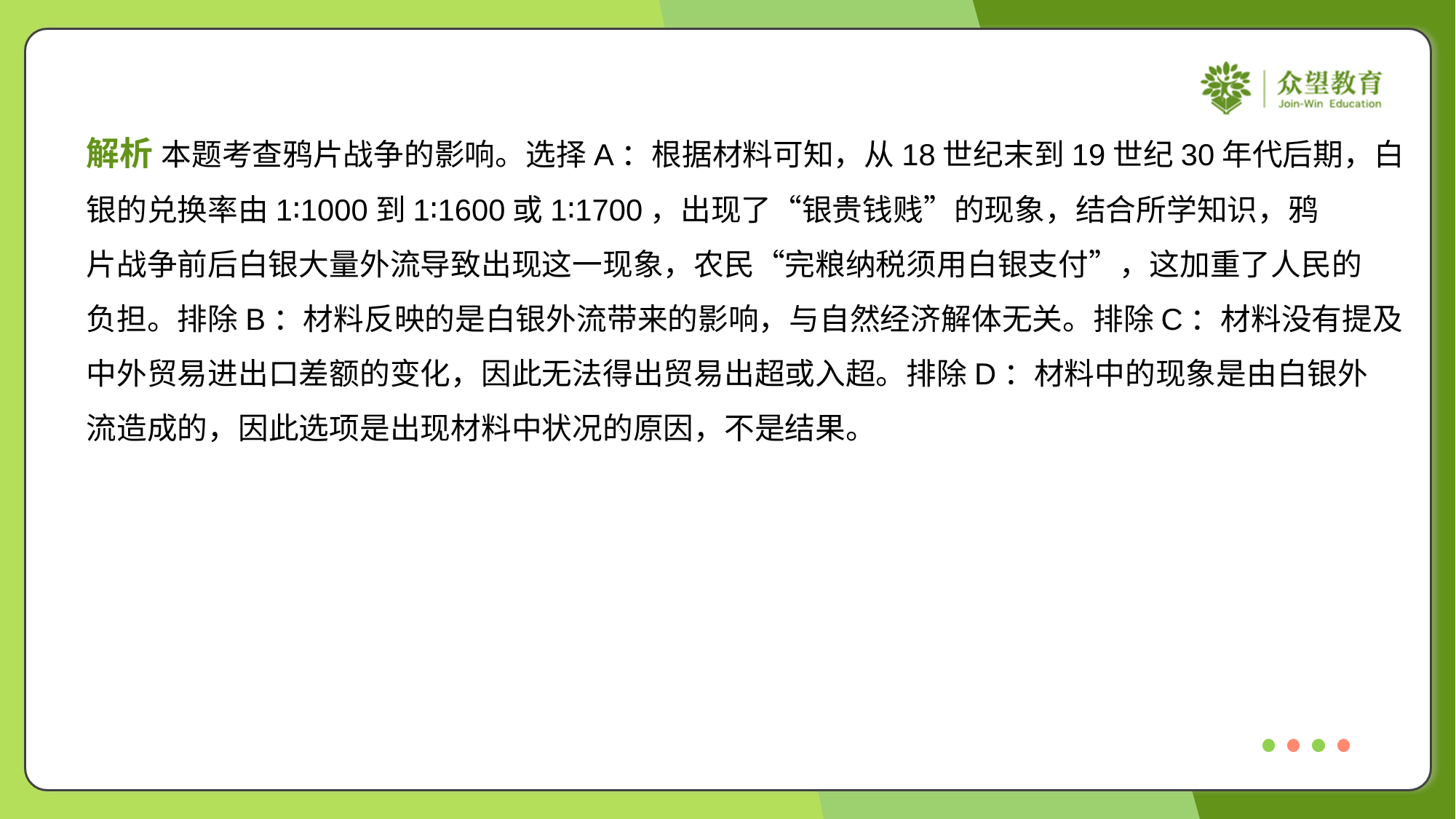

解析 本题考查鸦片战争的影响。选择A：根据材料可知，从18世纪末到19世纪30年代后期，白
银的兑换率由1∶1000到1∶1600或1∶1700，出现了“银贵钱贱”的现象，结合所学知识，鸦
片战争前后白银大量外流导致出现这一现象，农民“完粮纳税须用白银支付”，这加重了人民的
负担。排除B：材料反映的是白银外流带来的影响，与自然经济解体无关。排除C：材料没有提及
中外贸易进出口差额的变化，因此无法得出贸易出超或入超。排除D：材料中的现象是由白银外
流造成的，因此选项是出现材料中状况的原因，不是结果。